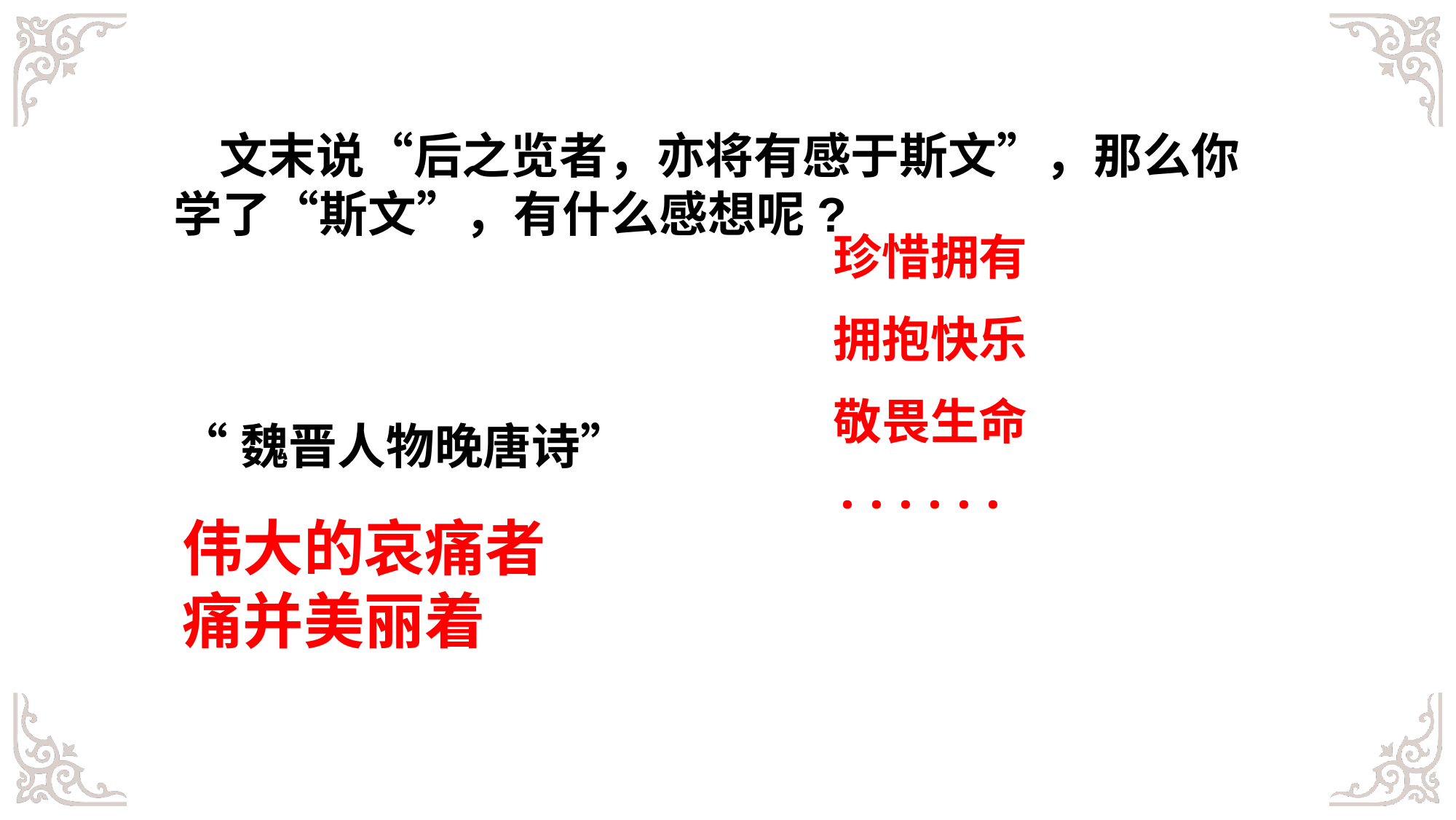

文末说“后之览者，亦将有感于斯文”，那么你学了“斯文”，有什么感想呢?

珍惜拥有
拥抱快乐
敬畏生命
······
       “魏晋人物晚唐诗”
 伟大的哀痛者
 痛并美丽着